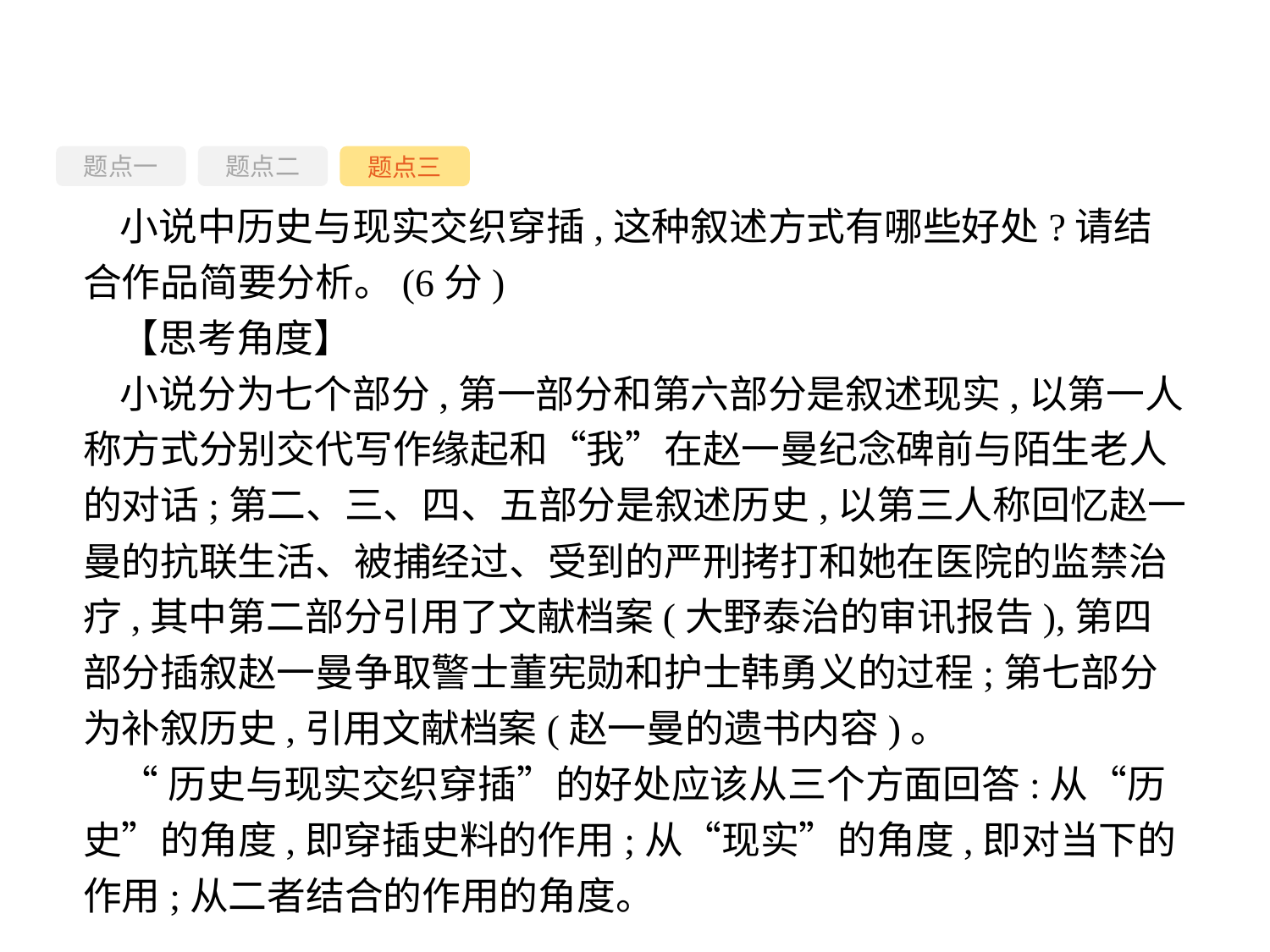

题点一
题点三
题点二
小说中历史与现实交织穿插,这种叙述方式有哪些好处?请结合作品简要分析。(6分)
【思考角度】
小说分为七个部分,第一部分和第六部分是叙述现实,以第一人称方式分别交代写作缘起和“我”在赵一曼纪念碑前与陌生老人的对话;第二、三、四、五部分是叙述历史,以第三人称回忆赵一曼的抗联生活、被捕经过、受到的严刑拷打和她在医院的监禁治疗,其中第二部分引用了文献档案(大野泰治的审讯报告),第四部分插叙赵一曼争取警士董宪勋和护士韩勇义的过程;第七部分为补叙历史,引用文献档案(赵一曼的遗书内容)。
“历史与现实交织穿插”的好处应该从三个方面回答:从“历史”的角度,即穿插史料的作用;从“现实”的角度,即对当下的作用;从二者结合的作用的角度。
-106-